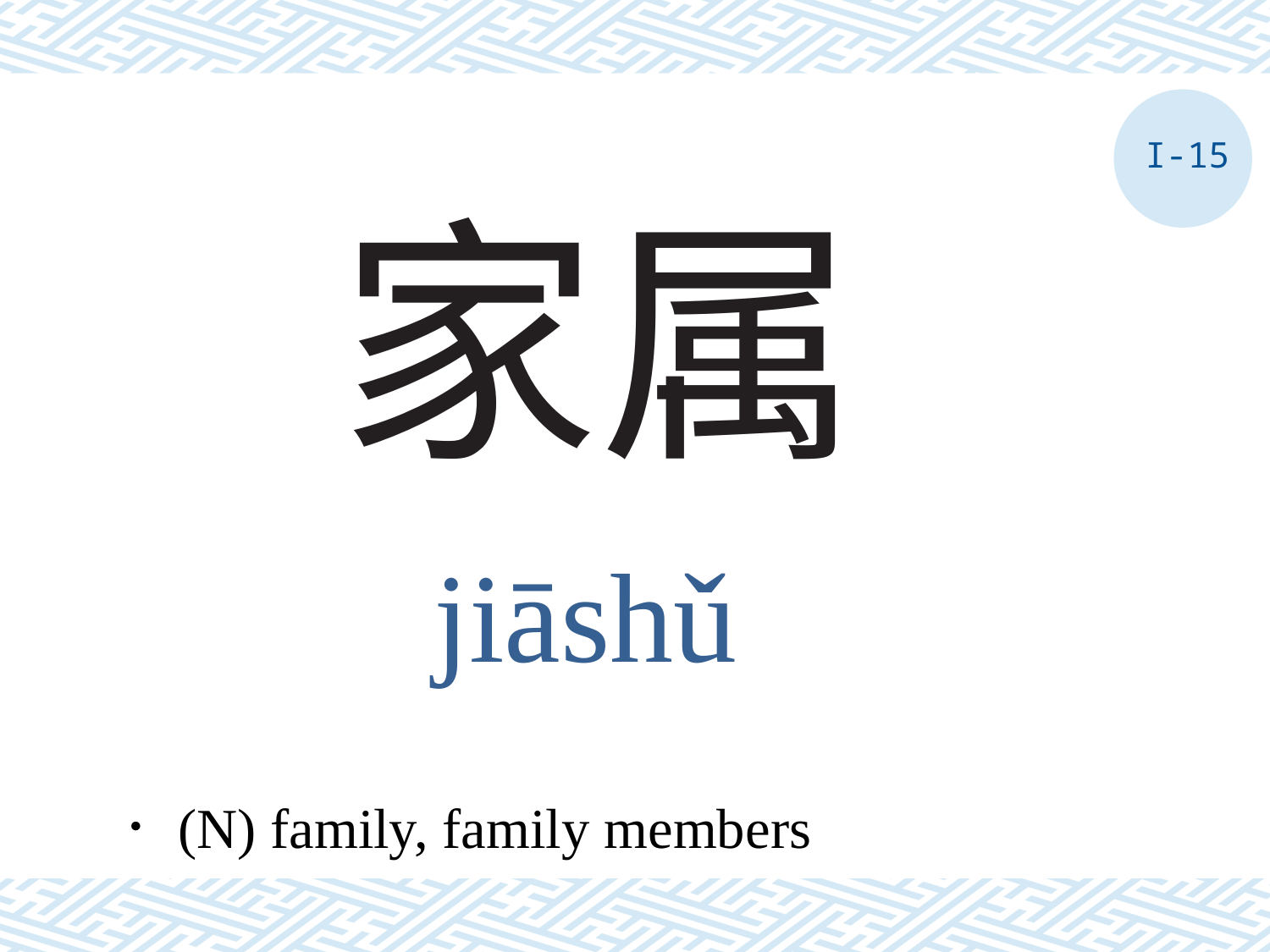

I-15

# 家属
jiāshǔ
．(N) family, family members